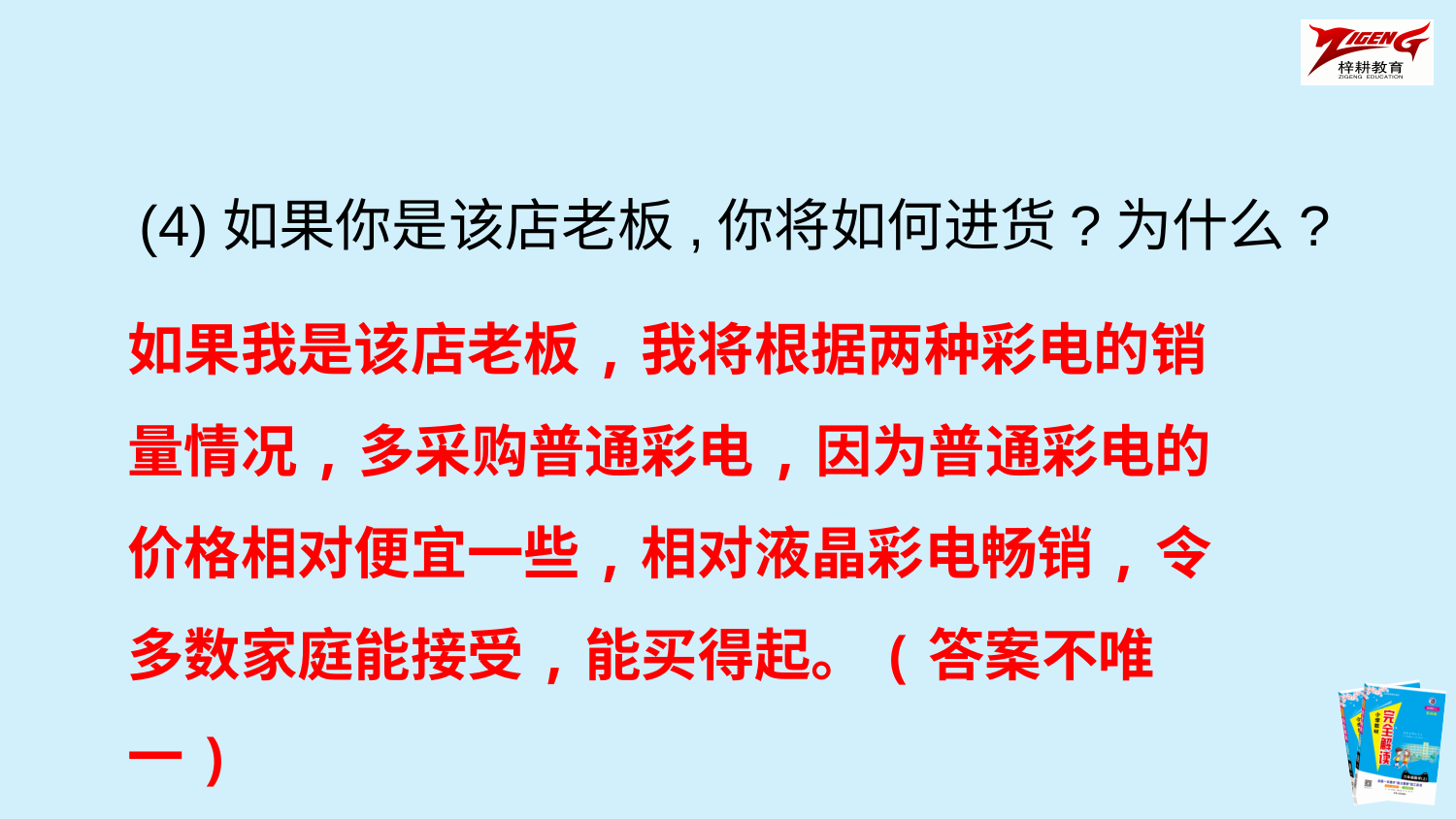

(4)如果你是该店老板,你将如何进货?为什么?
如果我是该店老板,我将根据两种彩电的销量情况,多采购普通彩电,因为普通彩电的价格相对便宜一些,相对液晶彩电畅销,令多数家庭能接受,能买得起。(答案不唯一)